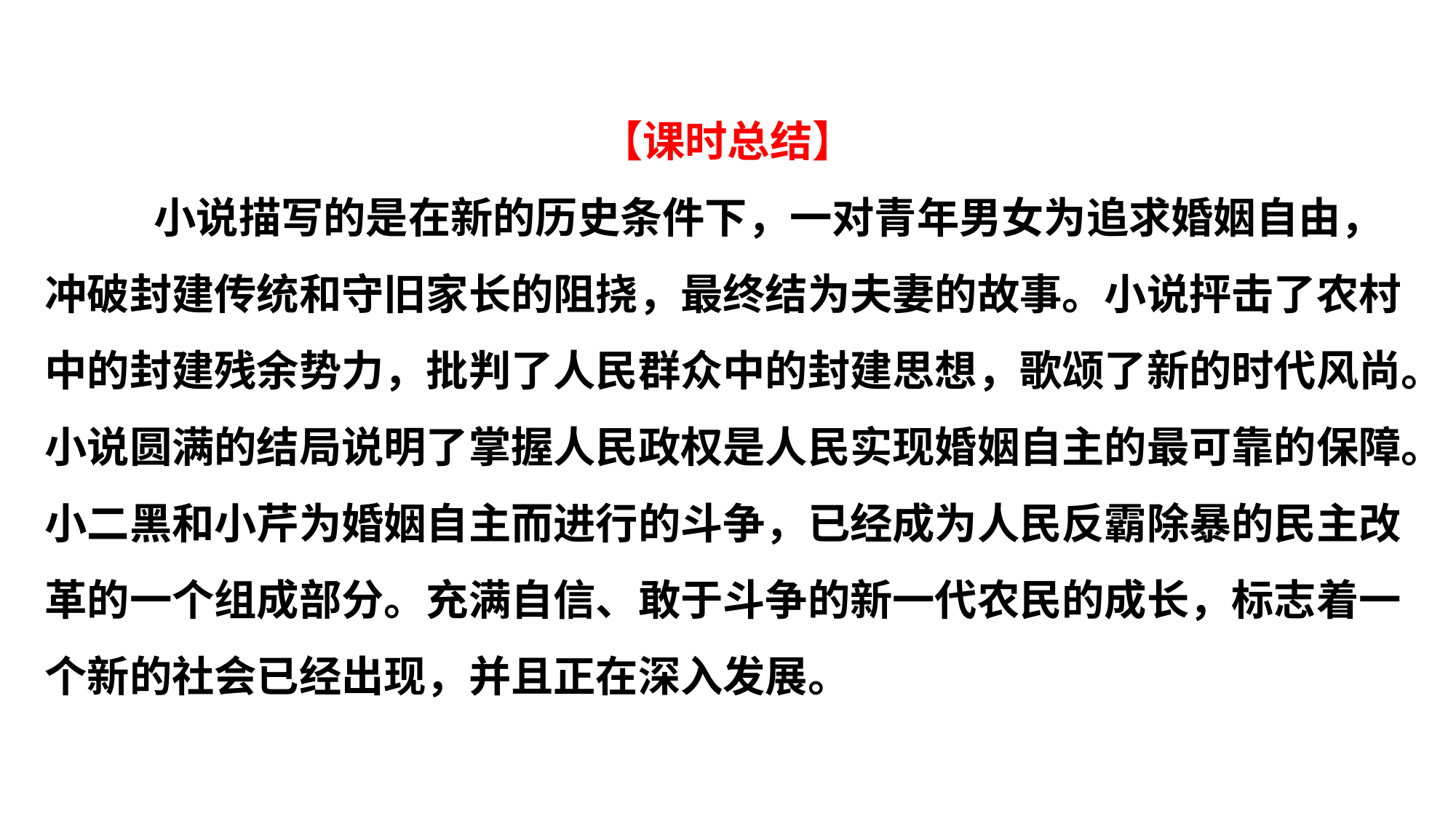

【课时总结】
	小说描写的是在新的历史条件下，一对青年男女为追求婚姻自由，冲破封建传统和守旧家长的阻挠，最终结为夫妻的故事。小说抨击了农村中的封建残余势力，批判了人民群众中的封建思想，歌颂了新的时代风尚。小说圆满的结局说明了掌握人民政权是人民实现婚姻自主的最可靠的保障。小二黑和小芹为婚姻自主而进行的斗争，已经成为人民反霸除暴的民主改革的一个组成部分。充满自信、敢于斗争的新一代农民的成长，标志着一个新的社会已经出现，并且正在深入发展。